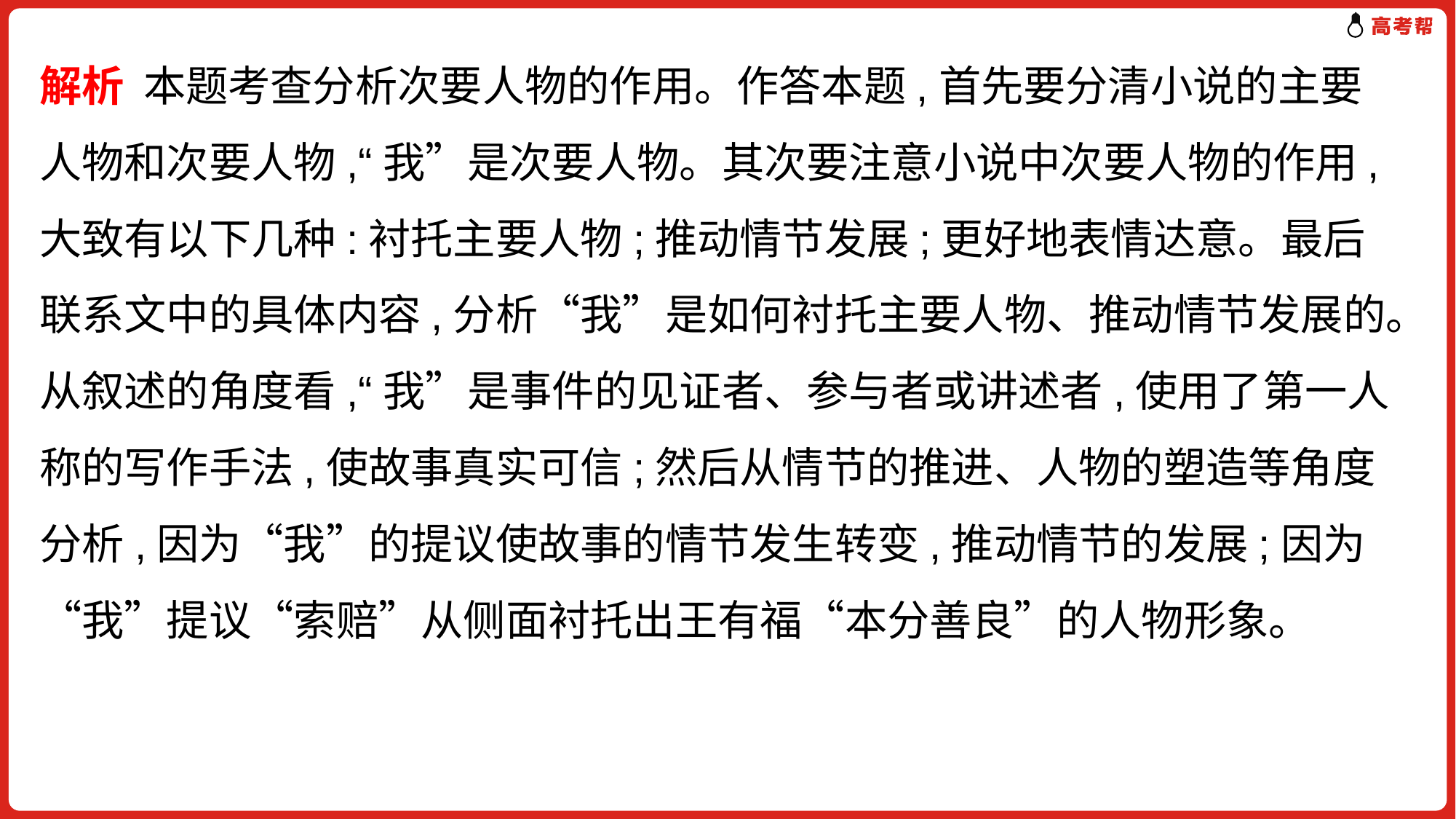

解析  本题考查分析次要人物的作用。作答本题,首先要分清小说的主要人物和次要人物,“我”是次要人物。其次要注意小说中次要人物的作用,大致有以下几种:衬托主要人物;推动情节发展;更好地表情达意。最后联系文中的具体内容,分析“我”是如何衬托主要人物、推动情节发展的。从叙述的角度看,“我”是事件的见证者、参与者或讲述者,使用了第一人称的写作手法,使故事真实可信;然后从情节的推进、人物的塑造等角度分析,因为“我”的提议使故事的情节发生转变,推动情节的发展;因为“我”提议“索赔”从侧面衬托出王有福“本分善良”的人物形象。